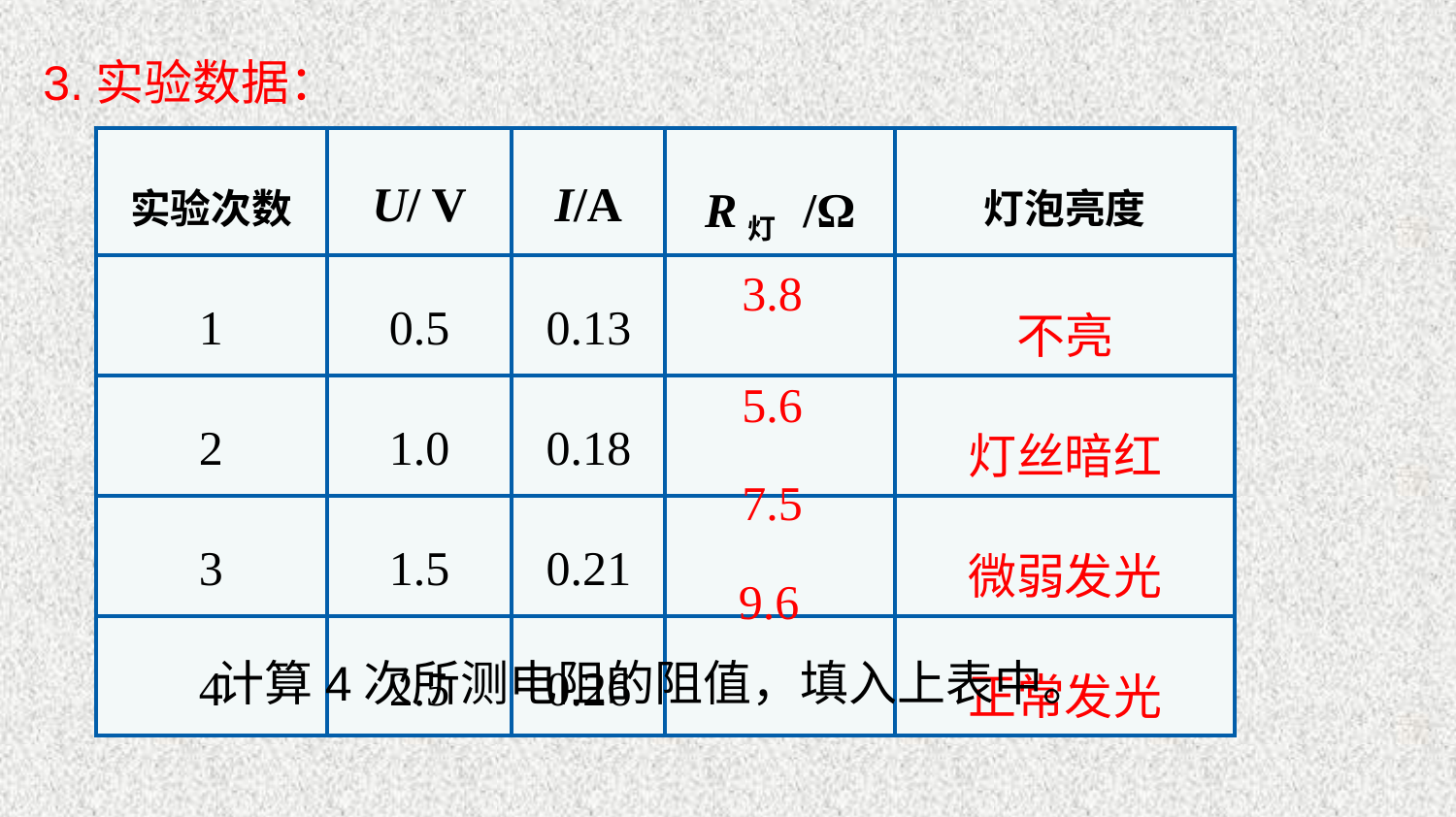

3.实验数据：
| 实验次数 | U/ V | I/A | R灯 /Ω | 灯泡亮度 |
| --- | --- | --- | --- | --- |
| 1 | 0.5 | 0.13 |  | 不亮 |
| 2 | 1.0 | 0.18 |  | 灯丝暗红 |
| 3 | 1.5 | 0.21 |  | 微弱发光 |
| 4 | 2.5 | 0.26 |  | 正常发光 |
3.8
5.6
7.5
9.6
计算4次所测电阻的阻值，填入上表中。